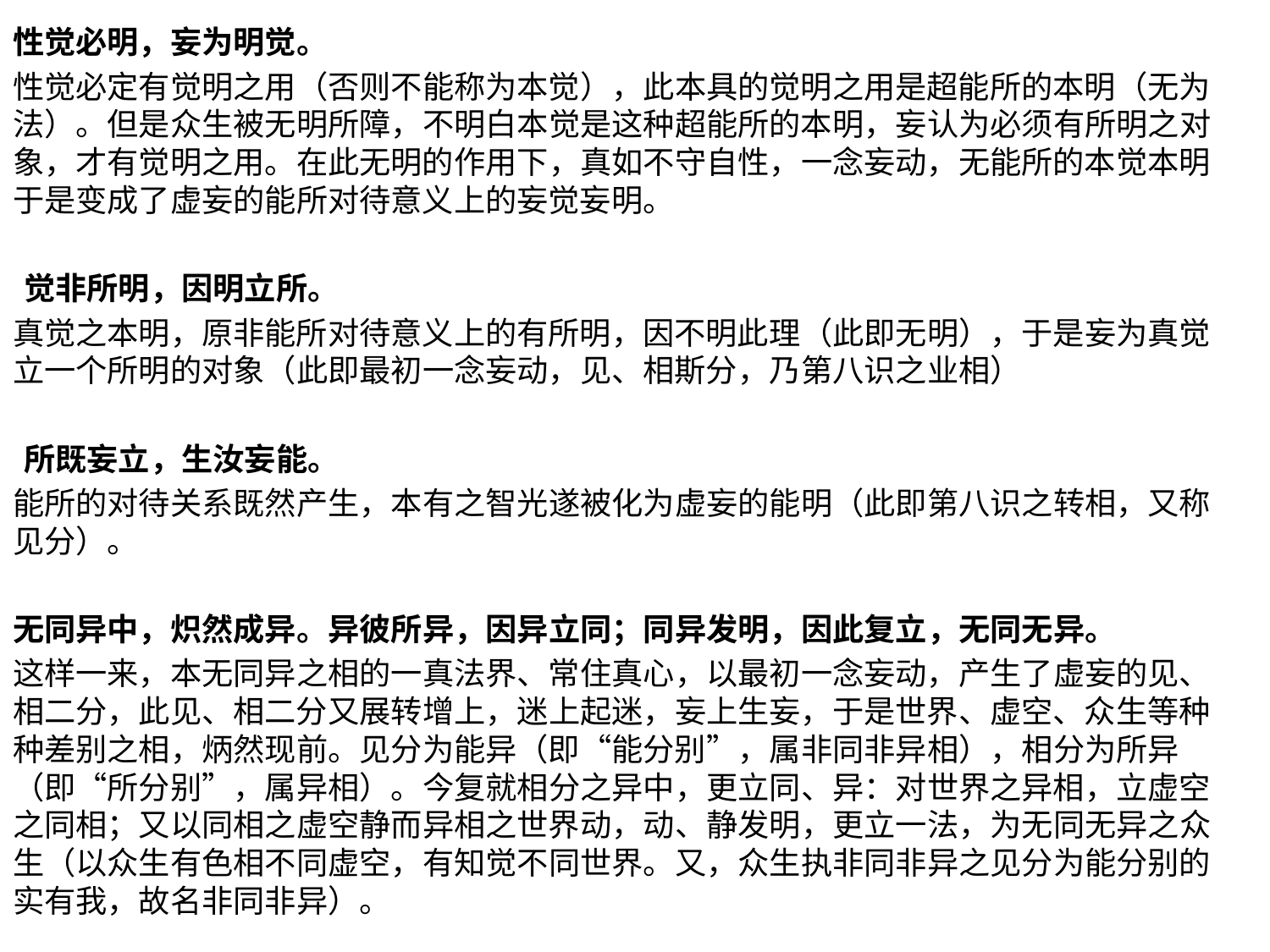

性觉必明，妄为明觉。
性觉必定有觉明之用（否则不能称为本觉），此本具的觉明之用是超能所的本明（无为法）。但是众生被无明所障，不明白本觉是这种超能所的本明，妄认为必须有所明之对象，才有觉明之用。在此无明的作用下，真如不守自性，一念妄动，无能所的本觉本明于是变成了虚妄的能所对待意义上的妄觉妄明。

 觉非所明，因明立所。
真觉之本明，原非能所对待意义上的有所明，因不明此理（此即无明），于是妄为真觉立一个所明的对象（此即最初一念妄动，见、相斯分，乃第八识之业相）

 所既妄立，生汝妄能。
能所的对待关系既然产生，本有之智光遂被化为虚妄的能明（此即第八识之转相，又称见分）。

无同异中，炽然成异。异彼所异，因异立同；同异发明，因此复立，无同无异。
这样一来，本无同异之相的一真法界、常住真心，以最初一念妄动，产生了虚妄的见、相二分，此见、相二分又展转增上，迷上起迷，妄上生妄，于是世界、虚空、众生等种种差别之相，炳然现前。见分为能异（即“能分别”，属非同非异相），相分为所异（即“所分别”，属异相）。今复就相分之异中，更立同、异：对世界之异相，立虚空之同相；又以同相之虚空静而异相之世界动，动、静发明，更立一法，为无同无异之众生（以众生有色相不同虚空，有知觉不同世界。又，众生执非同非异之见分为能分别的实有我，故名非同非异）。